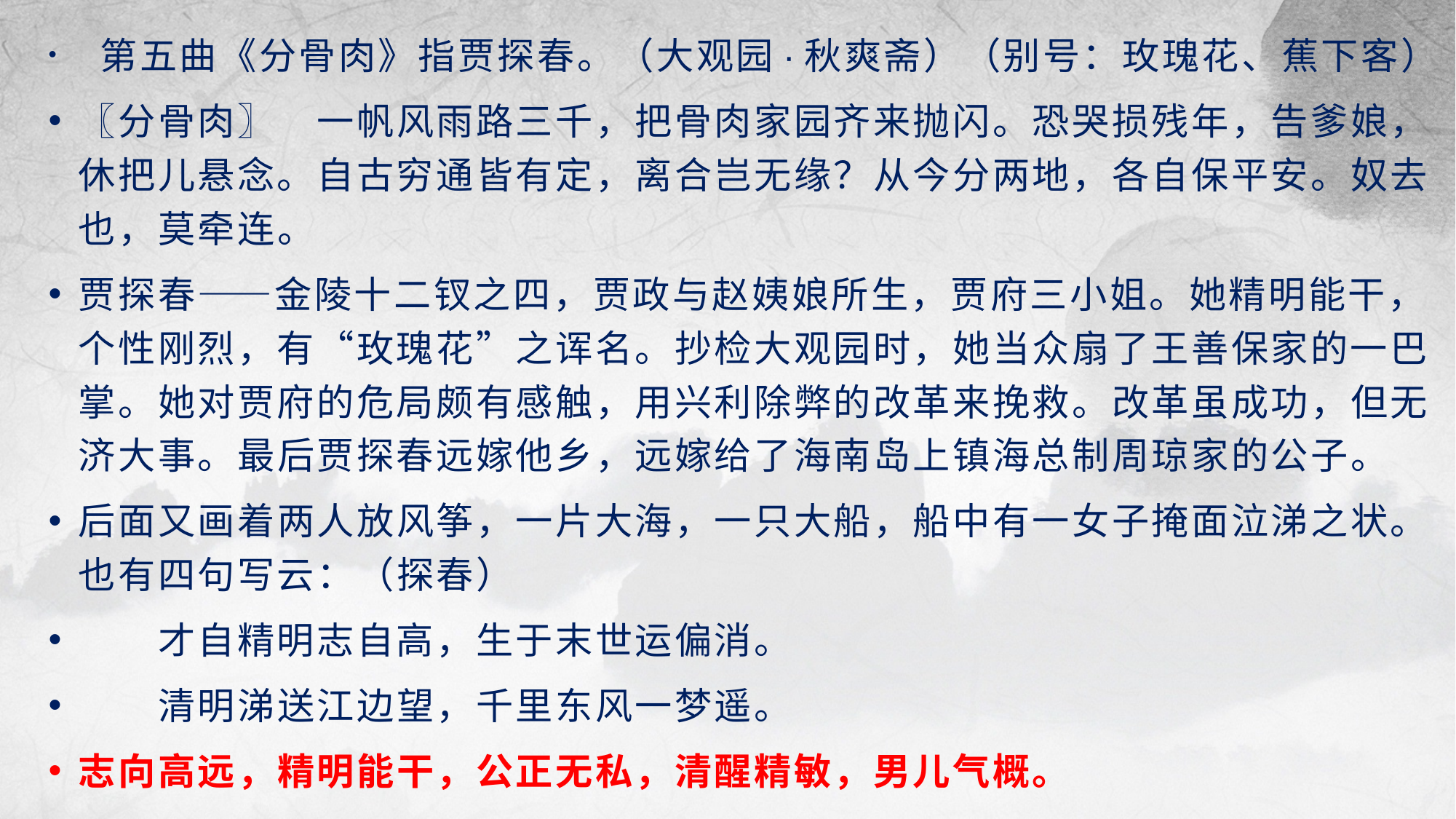

第五曲《分骨肉》指贾探春。（大观园·秋爽斋）（别号：玫瑰花、蕉下客）
〖分骨肉〗　一帆风雨路三千，把骨肉家园齐来抛闪。恐哭损残年，告爹娘，休把儿悬念。自古穷通皆有定，离合岂无缘？从今分两地，各自保平安。奴去也，莫牵连。
贾探春——金陵十二钗之四，贾政与赵姨娘所生，贾府三小姐。她精明能干，个性刚烈，有“玫瑰花”之诨名。抄检大观园时，她当众扇了王善保家的一巴掌。她对贾府的危局颇有感触，用兴利除弊的改革来挽救。改革虽成功，但无济大事。最后贾探春远嫁他乡，远嫁给了海南岛上镇海总制周琼家的公子。
后面又画着两人放风筝，一片大海，一只大船，船中有一女子掩面泣涕之状。也有四句写云：（探春）
　　才自精明志自高，生于末世运偏消。
　　清明涕送江边望，千里东风一梦遥。
志向高远，精明能干，公正无私，清醒精敏，男儿气概。